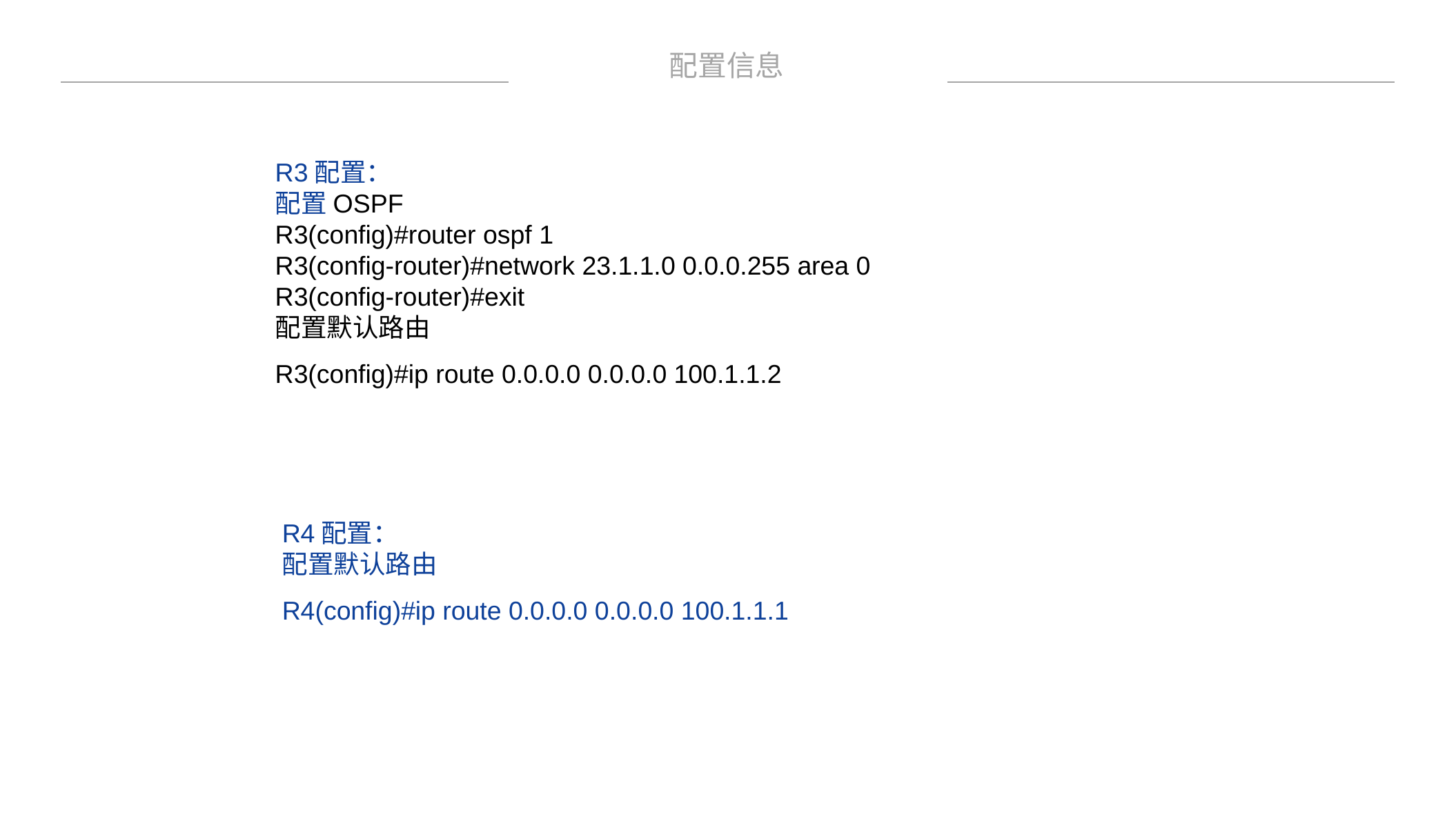

配置信息
R3配置：配置OSPFR3(config)#router ospf 1R3(config-router)#network 23.1.1.0 0.0.0.255 area 0R3(config-router)#exit配置默认路由R3(config)#ip route 0.0.0.0 0.0.0.0 100.1.1.2
R4配置：配置默认路由R4(config)#ip route 0.0.0.0 0.0.0.0 100.1.1.1